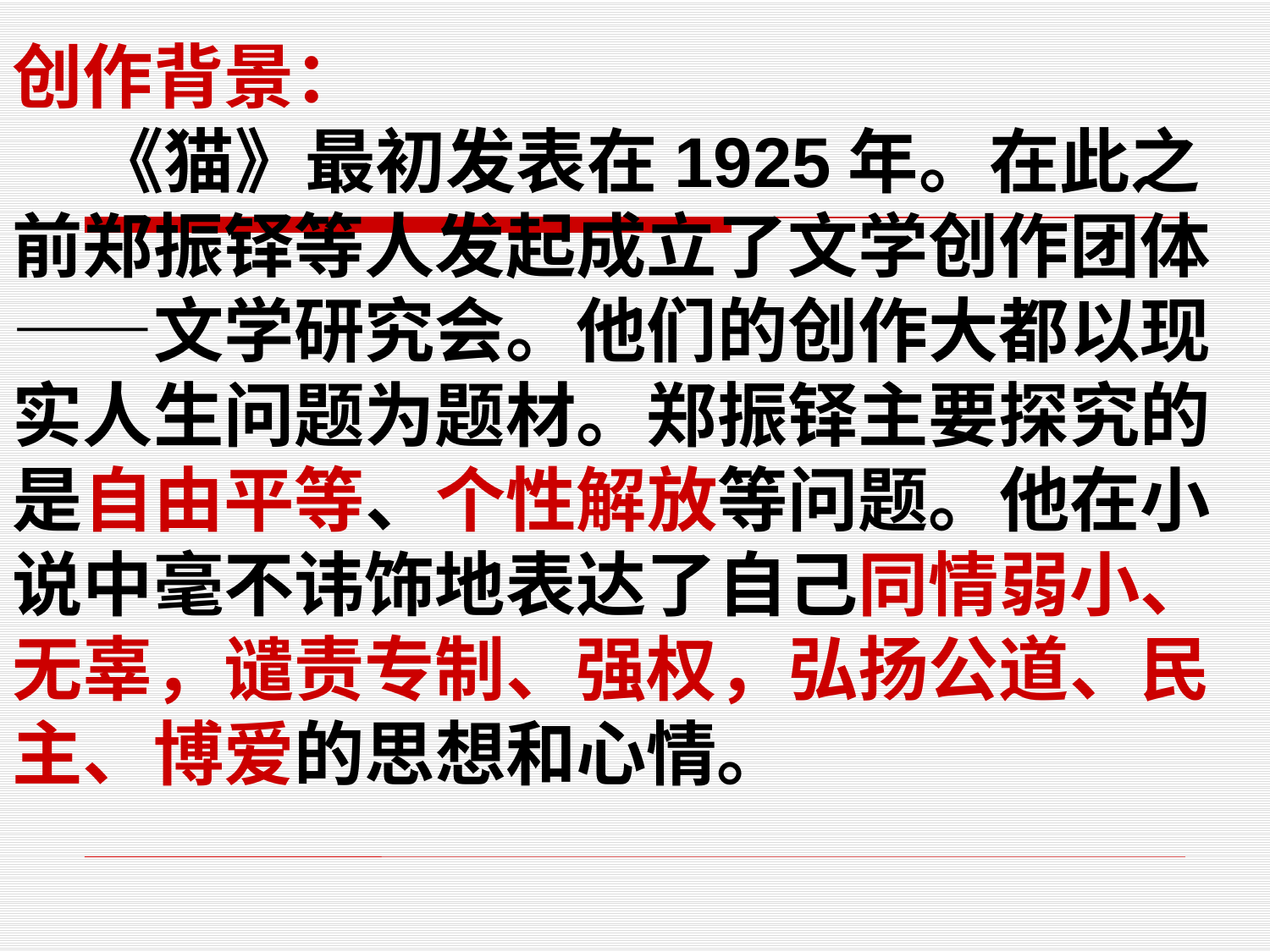

创作背景：
    《猫》最初发表在1925年。在此之前郑振铎等人发起成立了文学创作团体——文学研究会。他们的创作大都以现实人生问题为题材。郑振铎主要探究的是自由平等、个性解放等问题。他在小说中毫不讳饰地表达了自己同情弱小、无辜，谴责专制、强权，弘扬公道、民主、博爱的思想和心情。